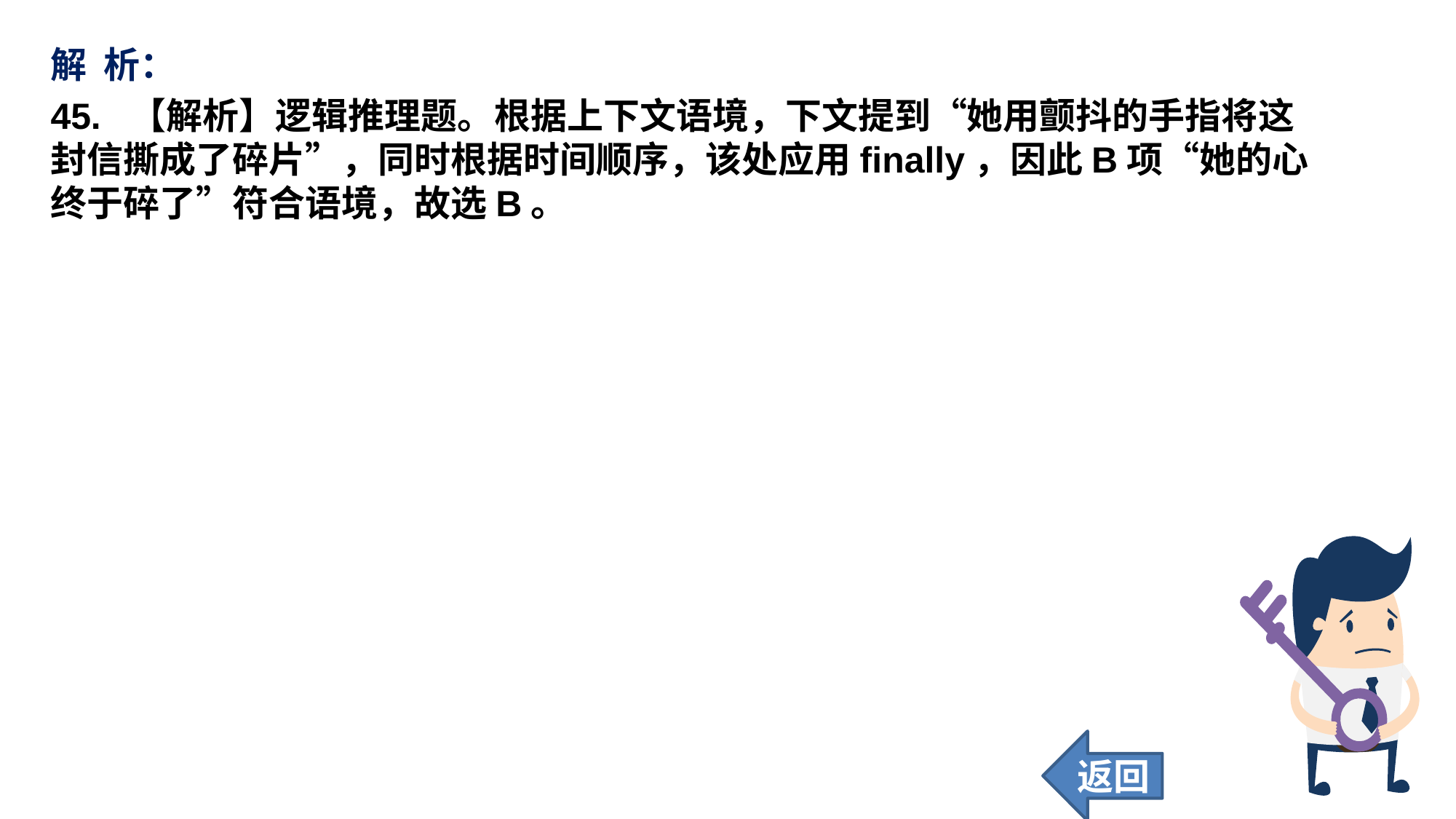

解  析：
45.  【解析】逻辑推理题。根据上下文语境，下文提到“她用颤抖的手指将这封信撕成了碎片”，同时根据时间顺序，该处应用finally，因此B项“她的心终于碎了”符合语境，故选B。

返回
49